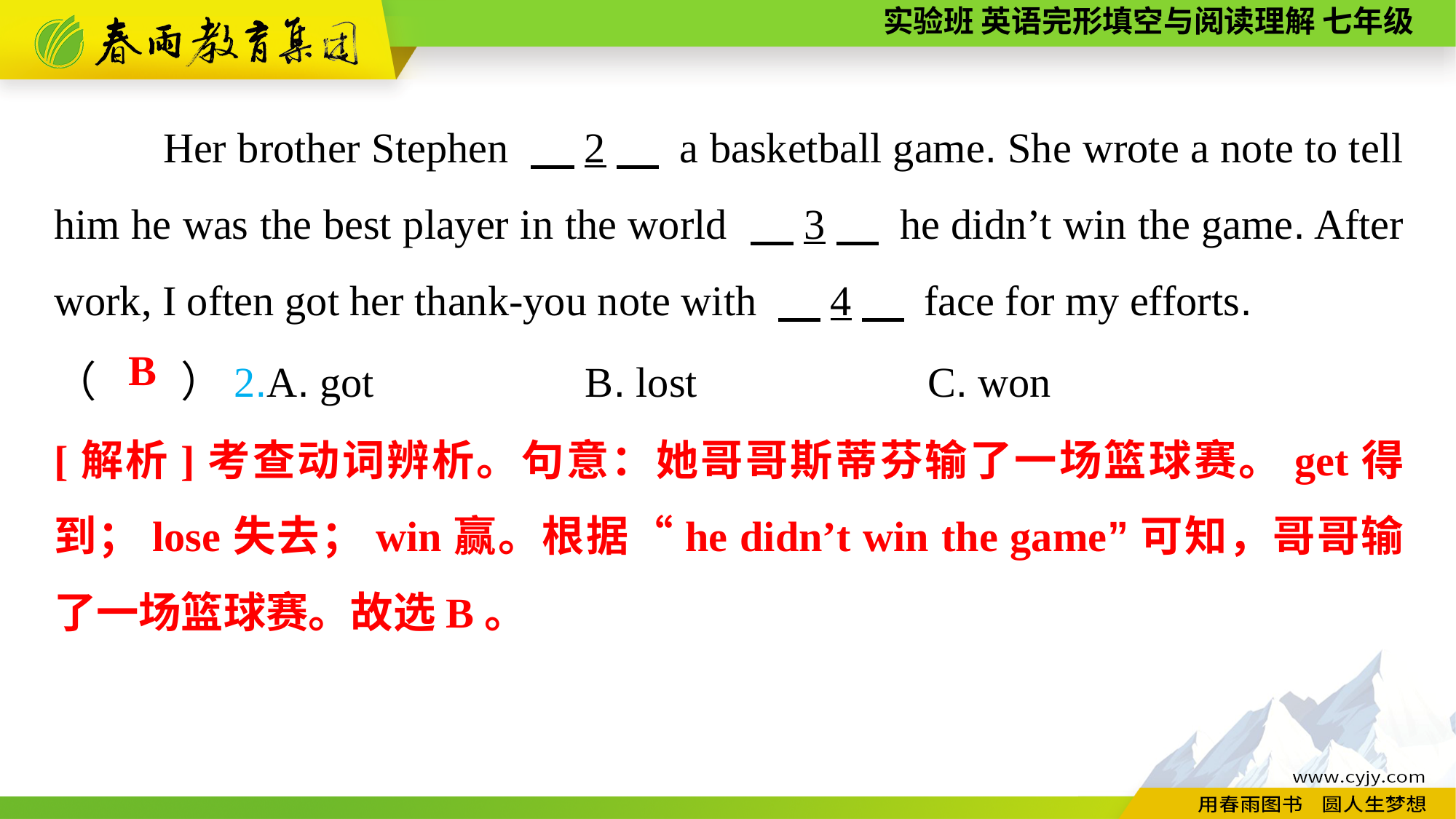

Her brother Stephen 　2　 a basketball game. She wrote a note to tell him he was the best player in the world 　3　 he didn’t win the game. After work, I often got her thank-you note with 　4　 face for my efforts.
（　　）2.A. got                    B. lost			C. won
B
[解析]考查动词辨析。句意：她哥哥斯蒂芬输了一场篮球赛。get得到；lose失去；win赢。根据“he didn’t win the game”可知，哥哥输了一场篮球赛。故选B。